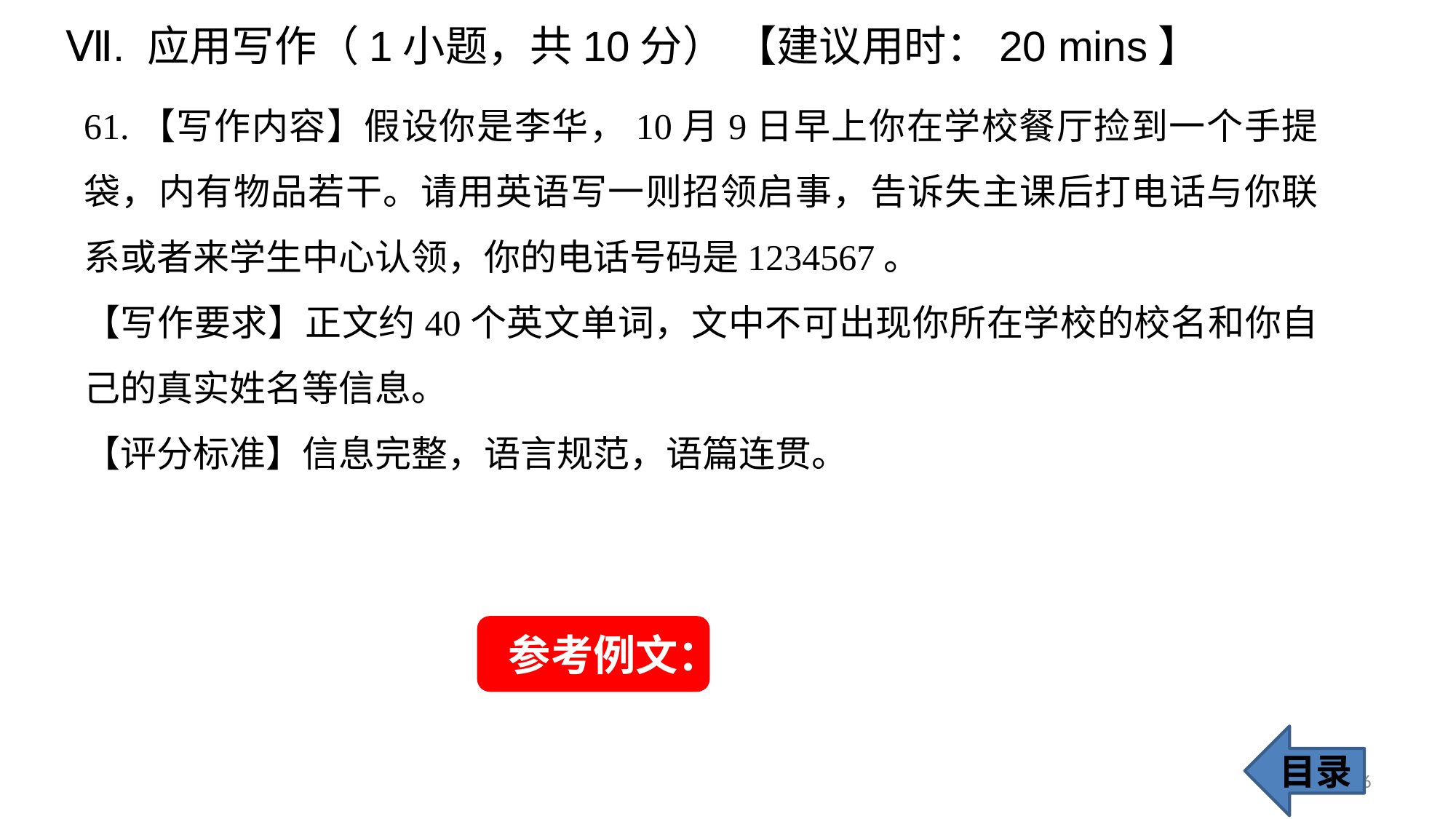

Ⅶ. 应用写作（1小题，共10分） 【建议用时：20 mins】
61.【写作内容】假设你是李华，10月9日早上你在学校餐厅捡到一个手提袋，内有物品若干。请用英语写一则招领启事，告诉失主课后打电话与你联系或者来学生中心认领，你的电话号码是1234567。
【写作要求】正文约40个英文单词，文中不可出现你所在学校的校名和你自己的真实姓名等信息。
【评分标准】信息完整，语言规范，语篇连贯。
参考例文：
目录
56